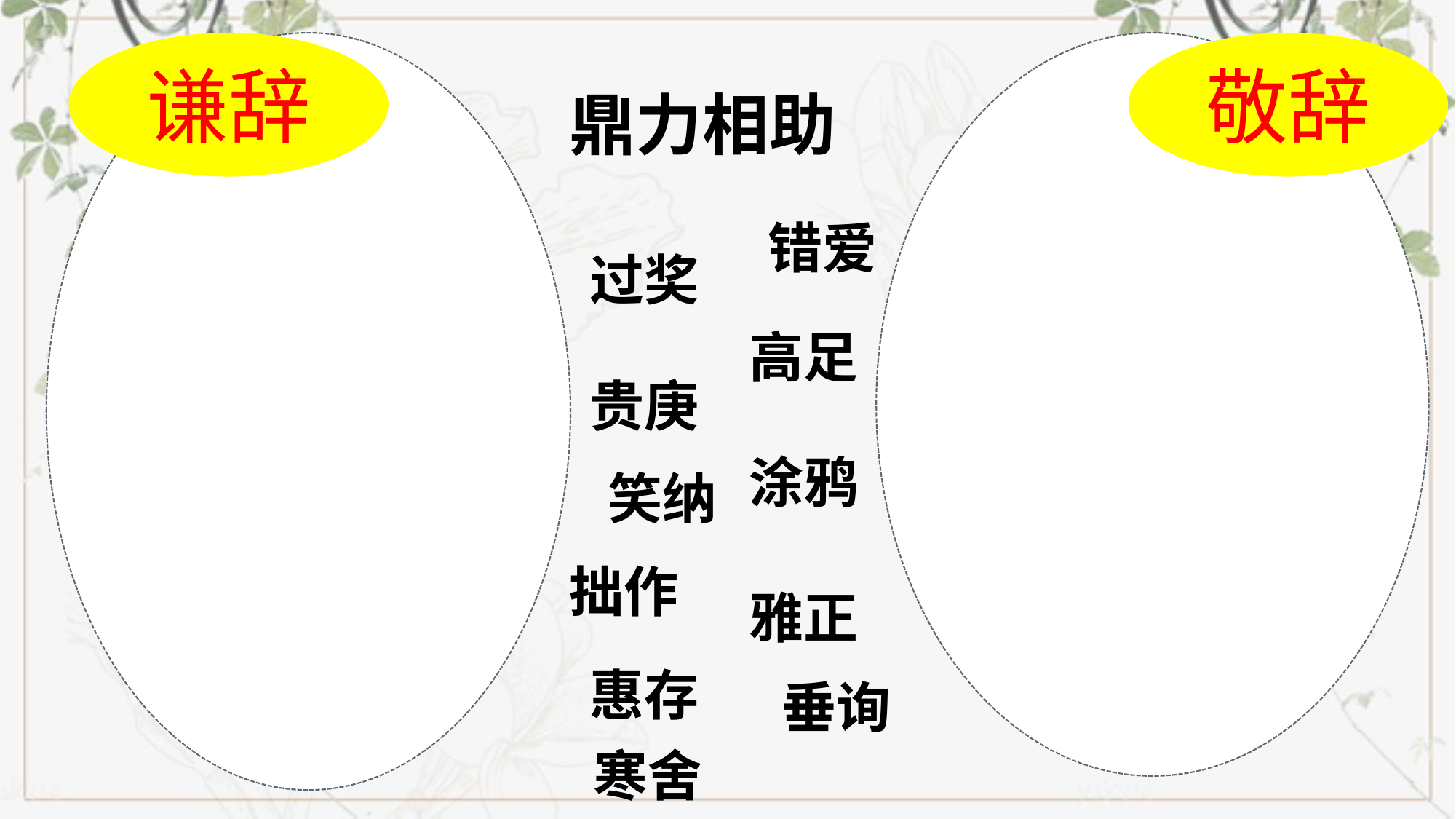

谦辞

敬辞
鼎力相助
错爱
过奖
高足
贵庚
涂鸦
笑纳
拙作
雅正
惠存
垂询
寒舍